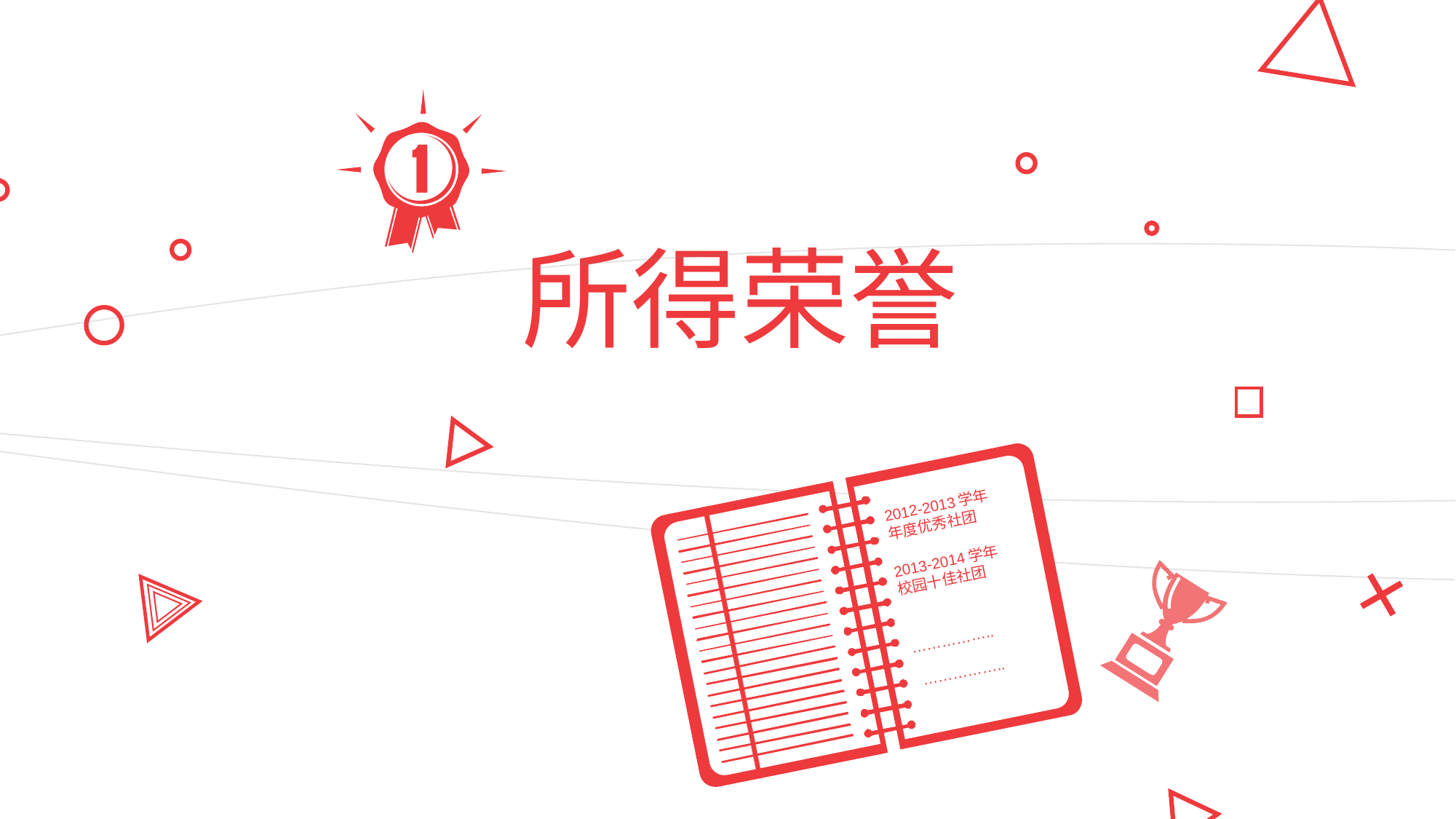

所得荣誉

2012-2013学年
年度优秀社团
2013-2014学年
校园十佳社团

……………..
……………..